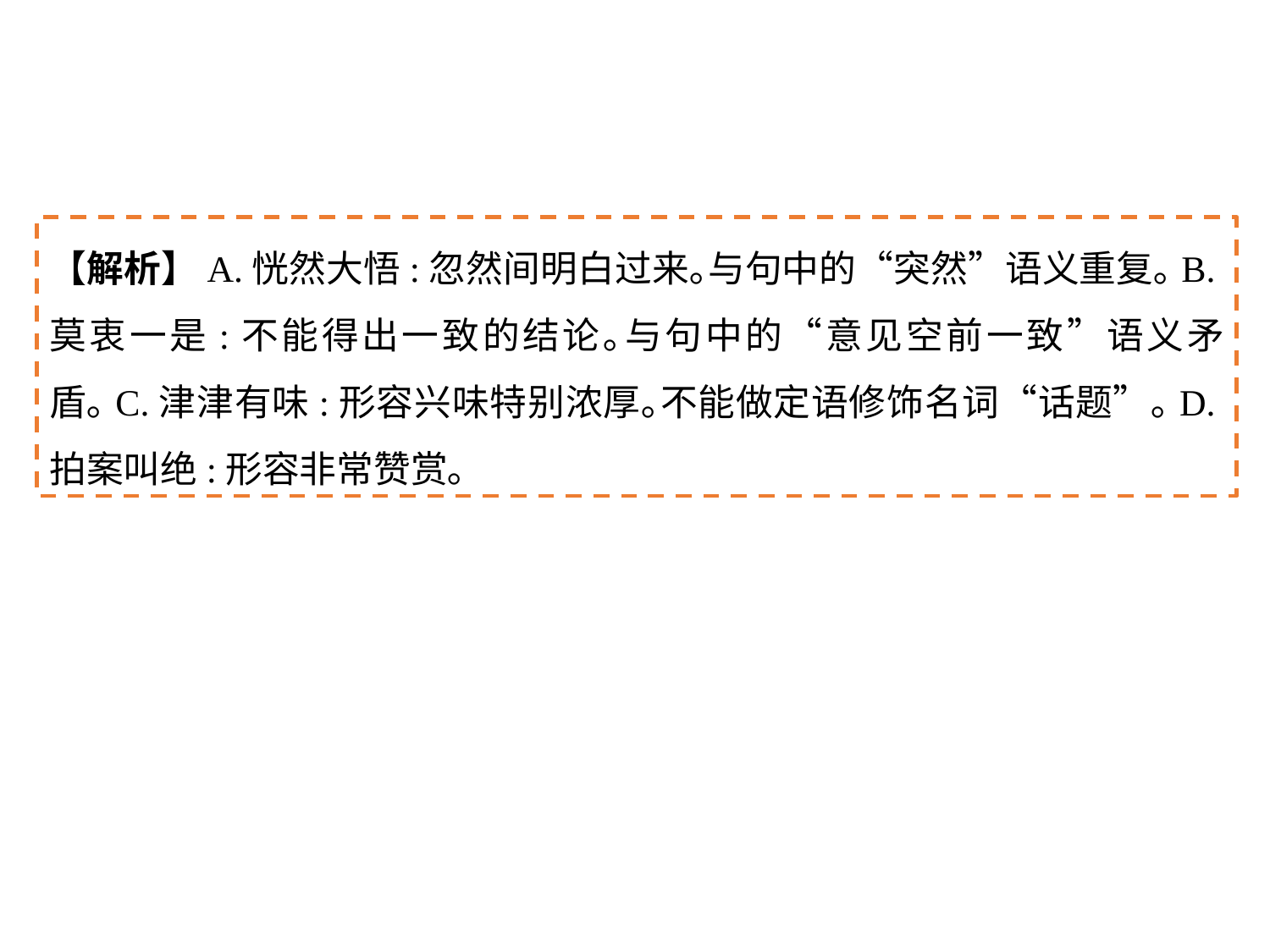

【解析】A.恍然大悟:忽然间明白过来｡与句中的“突然”语义重复｡B.莫衷一是:不能得出一致的结论｡与句中的“意见空前一致”语义矛盾｡C.津津有味:形容兴味特别浓厚｡不能做定语修饰名词“话题”｡D.拍案叫绝:形容非常赞赏｡